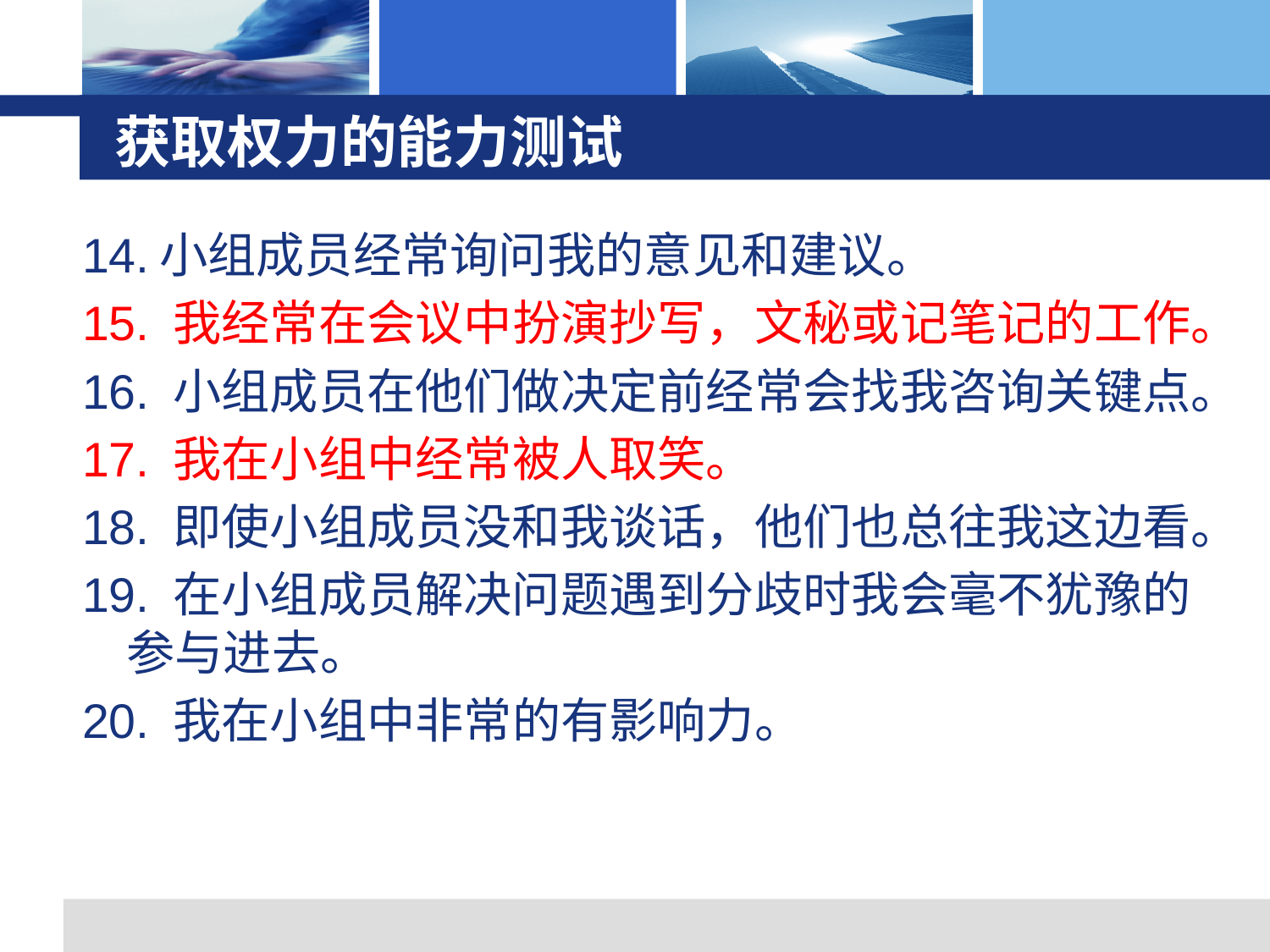

# 获取权力的能力测试
14.小组成员经常询问我的意见和建议。
15. 我经常在会议中扮演抄写，文秘或记笔记的工作。
16. 小组成员在他们做决定前经常会找我咨询关键点。
17. 我在小组中经常被人取笑。
18. 即使小组成员没和我谈话，他们也总往我这边看。
19. 在小组成员解决问题遇到分歧时我会毫不犹豫的参与进去。
20. 我在小组中非常的有影响力。